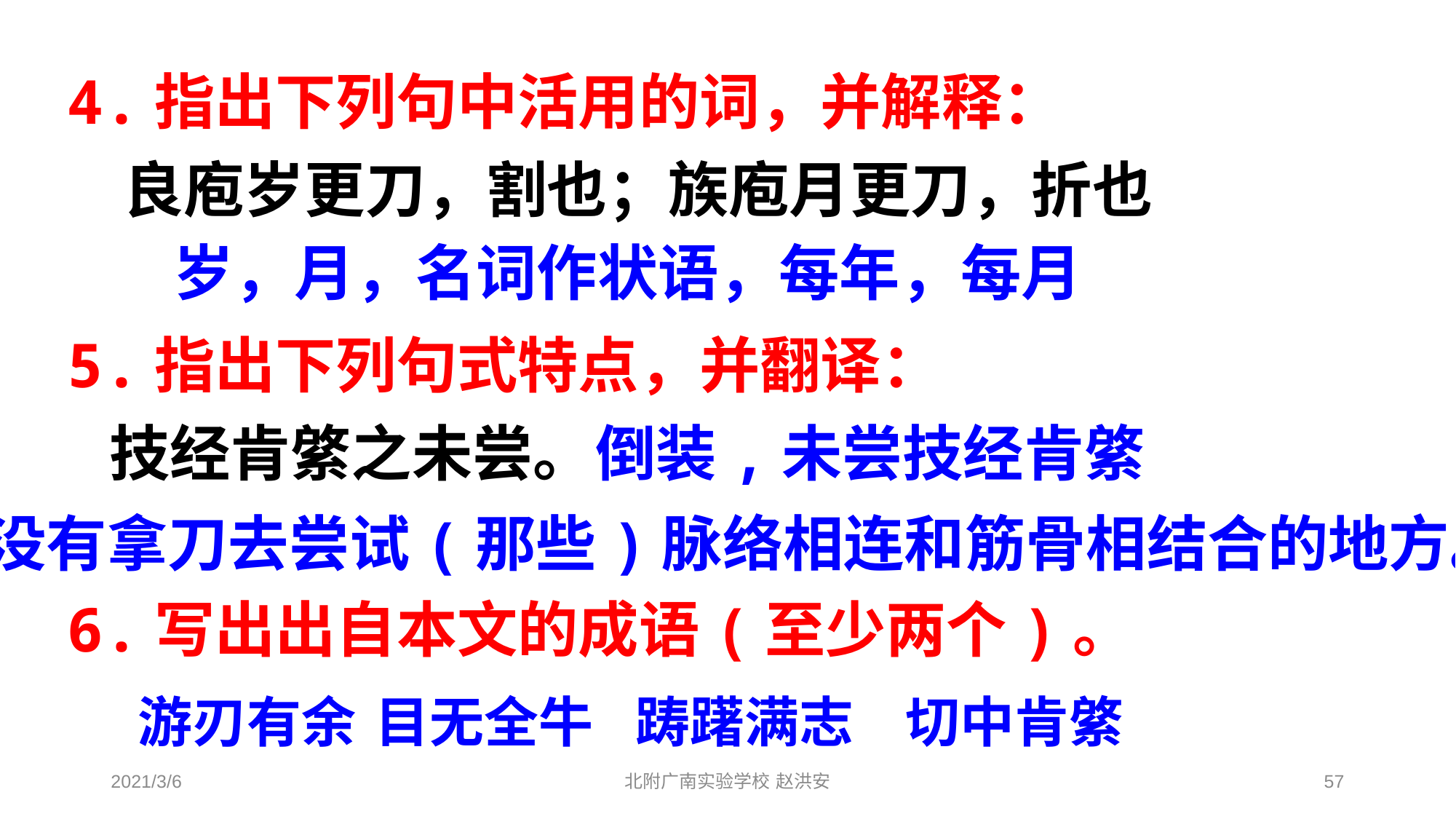

4.指出下列句中活用的词，并解释：
   良庖岁更刀，割也；族庖月更刀，折也

5.指出下列句式特点，并翻译：
  技经肯綮之未尝。

6.写出出自本文的成语(至少两个)。
岁，月，名词作状语，每年，每月
倒装,未尝技经肯綮
没有拿刀去尝试(那些)脉络相连和筋骨相结合的地方。
游刃有余
目无全牛
踌躇满志
切中肯綮
2021/3/6
北附广南实验学校 赵洪安
57